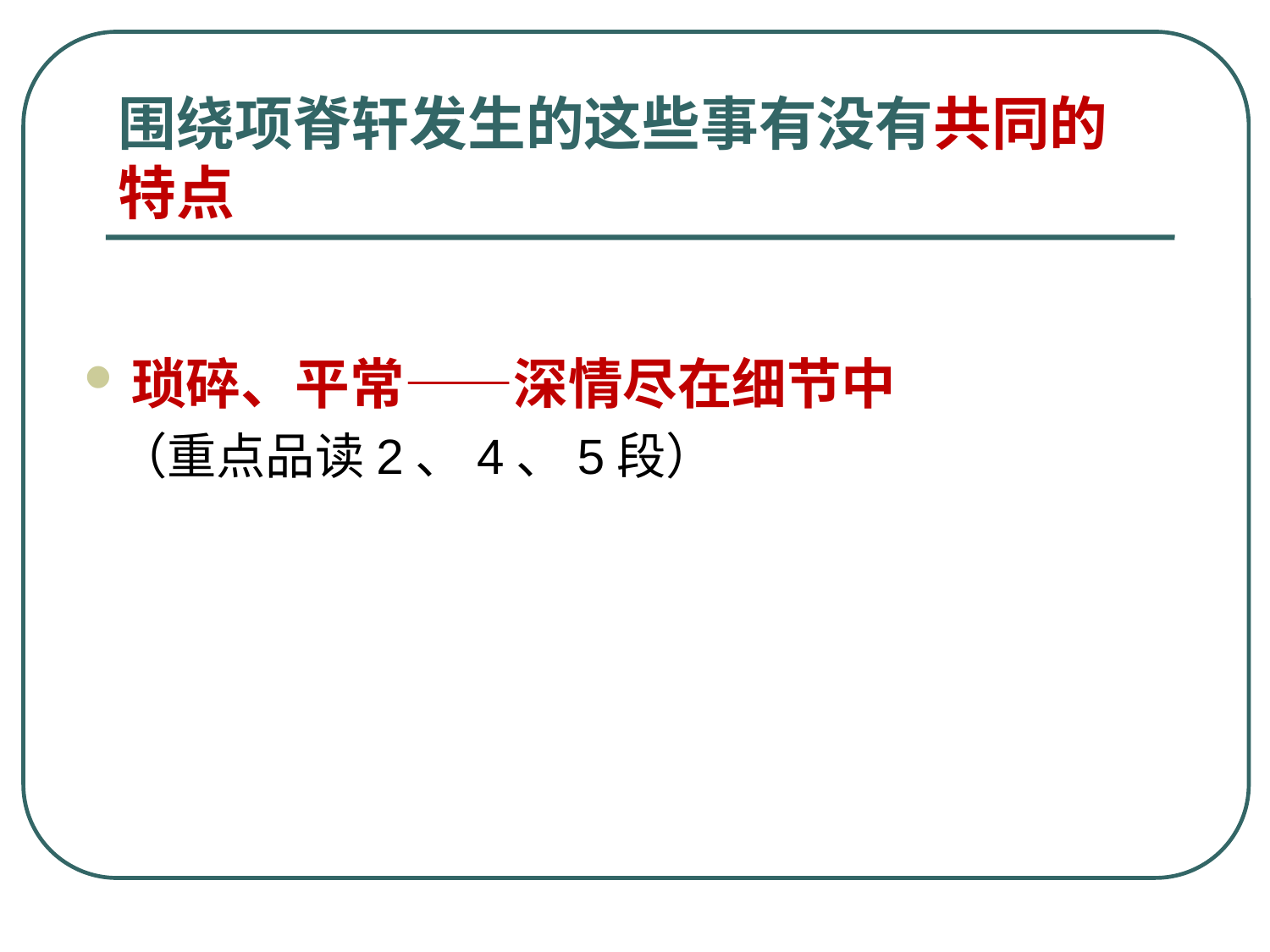

# 围绕项脊轩发生的这些事有没有共同的特点
琐碎、平常——深情尽在细节中
  （重点品读2、4、5段）